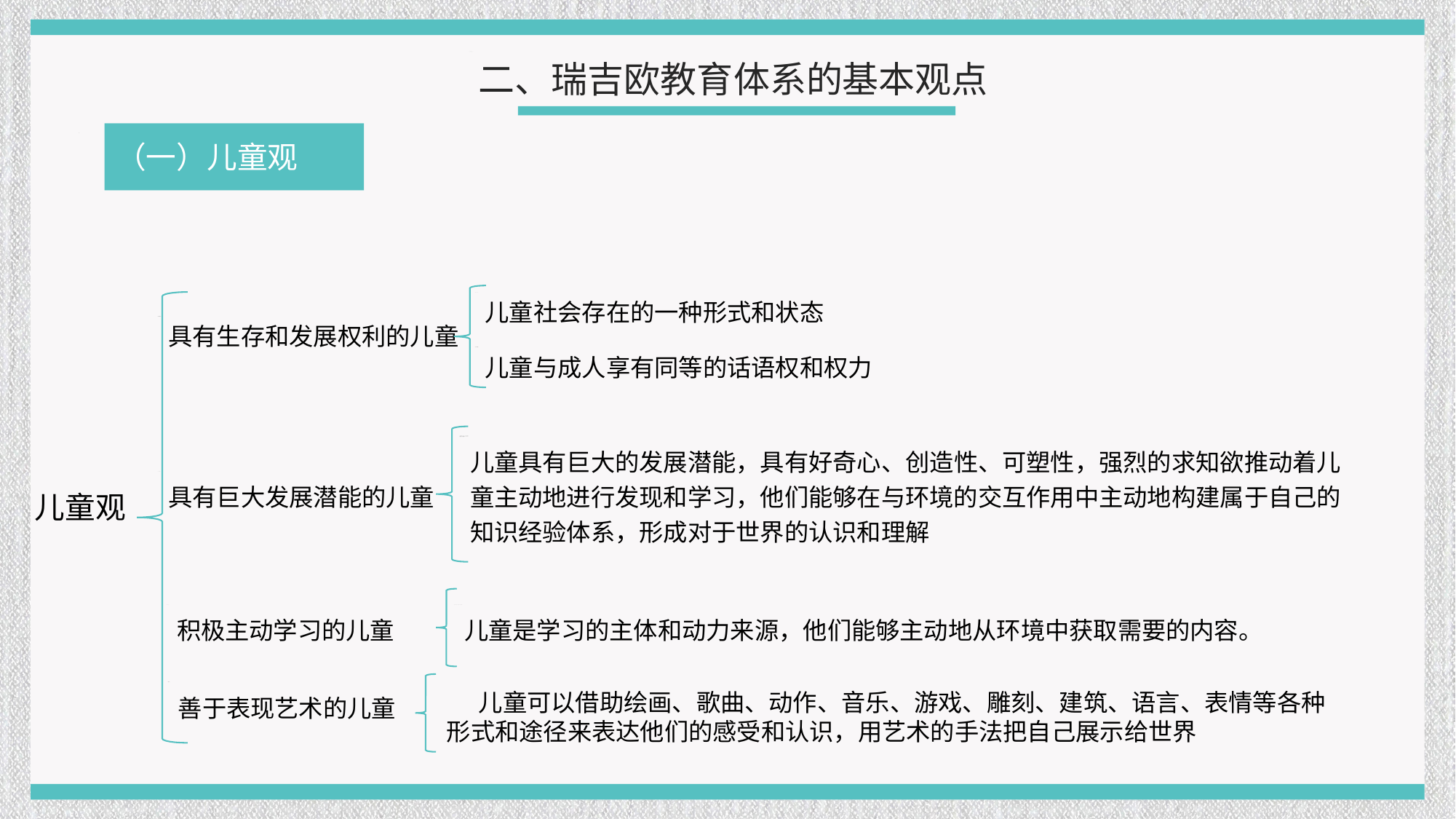

二、瑞吉欧教育体系的基本观点

（一）儿童观

儿童社会存在的一种形式和状态
具有生存和发展权利的儿童
儿童与成人享有同等的话语权和权力

儿童具有巨大的发展潜能，具有好奇心、创造性、可塑性，强烈的求知欲推动着儿童主动地进行发现和学习，他们能够在与环境的交互作用中主动地构建属于自己的知识经验体系，形成对于世界的认识和理解
具有巨大发展潜能的儿童
儿童观

积极主动学习的儿童
儿童是学习的主体和动力来源，他们能够主动地从环境中获取需要的内容。

善于表现艺术的儿童
儿童可以借助绘画、歌曲、动作、音乐、游戏、雕刻、建筑、语言、表情等各种形式和途径来表达他们的感受和认识，用艺术的手法把自己展示给世界